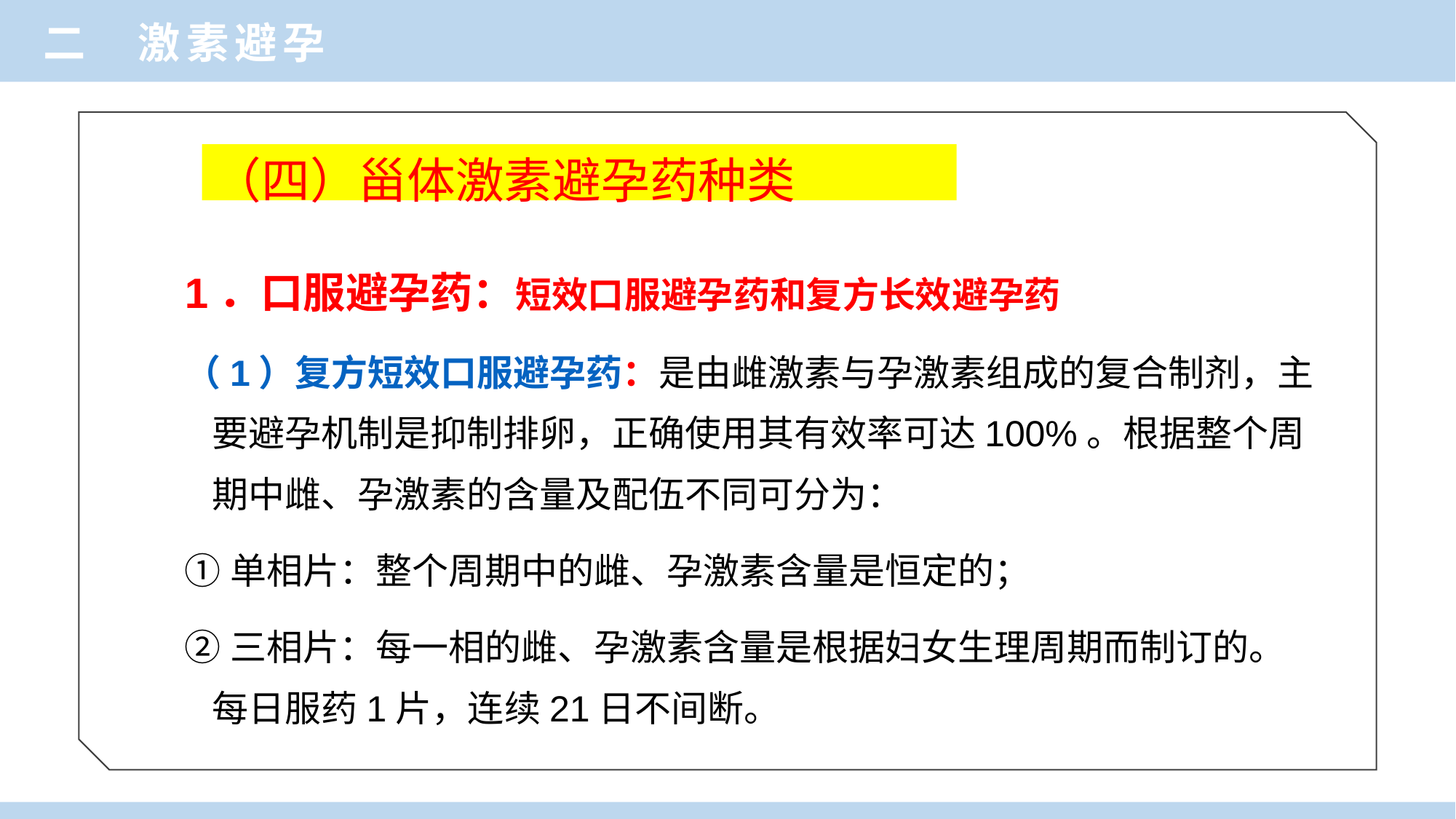

二   激素避孕

（四）甾体激素避孕药种类
1．口服避孕药：短效口服避孕药和复方长效避孕药
（1）复方短效口服避孕药：是由雌激素与孕激素组成的复合制剂，主要避孕机制是抑制排卵，正确使用其有效率可达100%。根据整个周期中雌、孕激素的含量及配伍不同可分为：
①单相片：整个周期中的雌、孕激素含量是恒定的；
②三相片：每一相的雌、孕激素含量是根据妇女生理周期而制订的。每日服药1片，连续21日不间断。